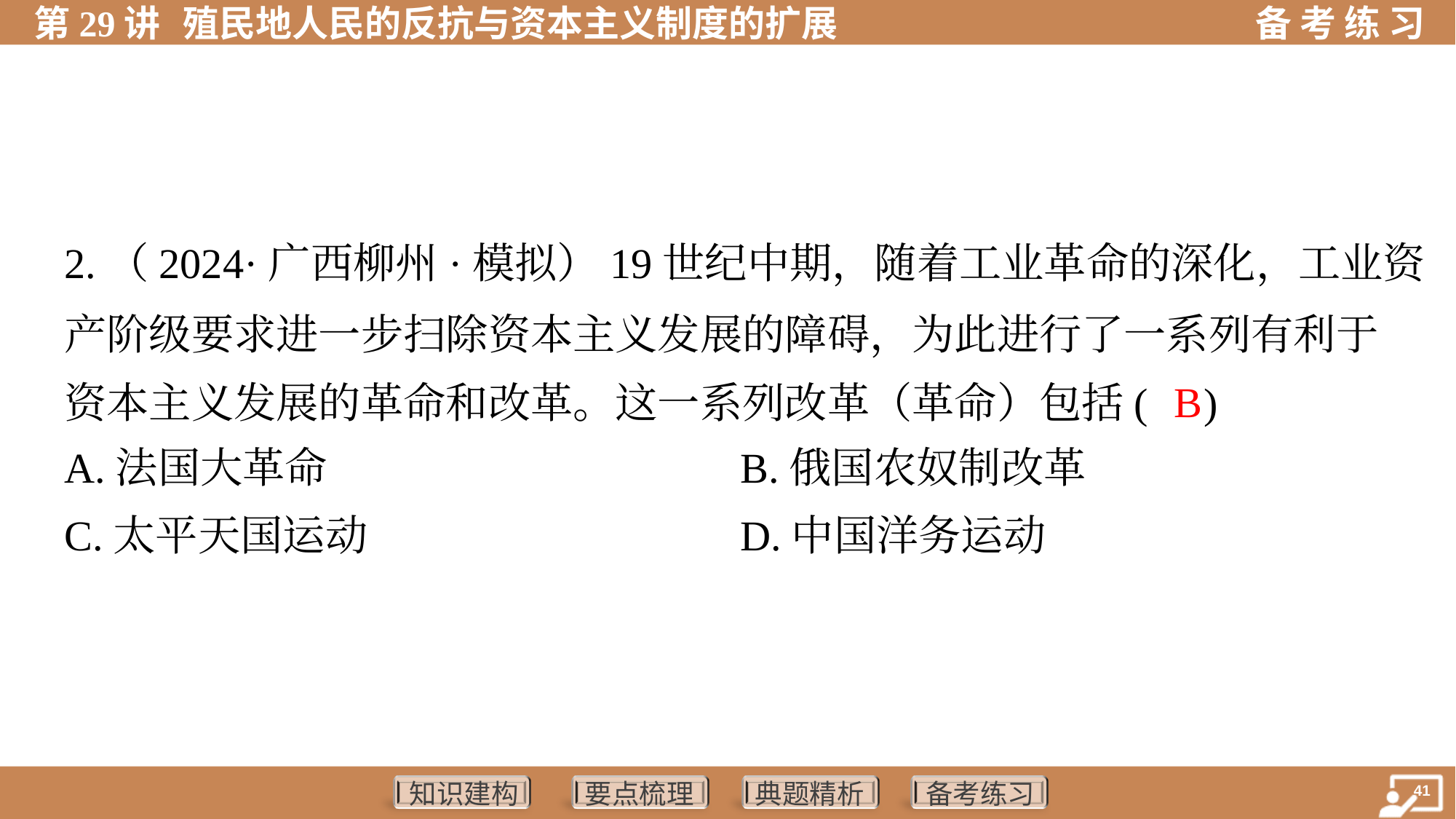

2.（2024·广西柳州·模拟）19世纪中期，随着工业革命的深化，工业资
产阶级要求进一步扫除资本主义发展的障碍，为此进行了一系列有利于
资本主义发展的革命和改革。这一系列改革（革命）包括(     )
B
A.法国大革命	B.俄国农奴制改革
C.太平天国运动	D.中国洋务运动